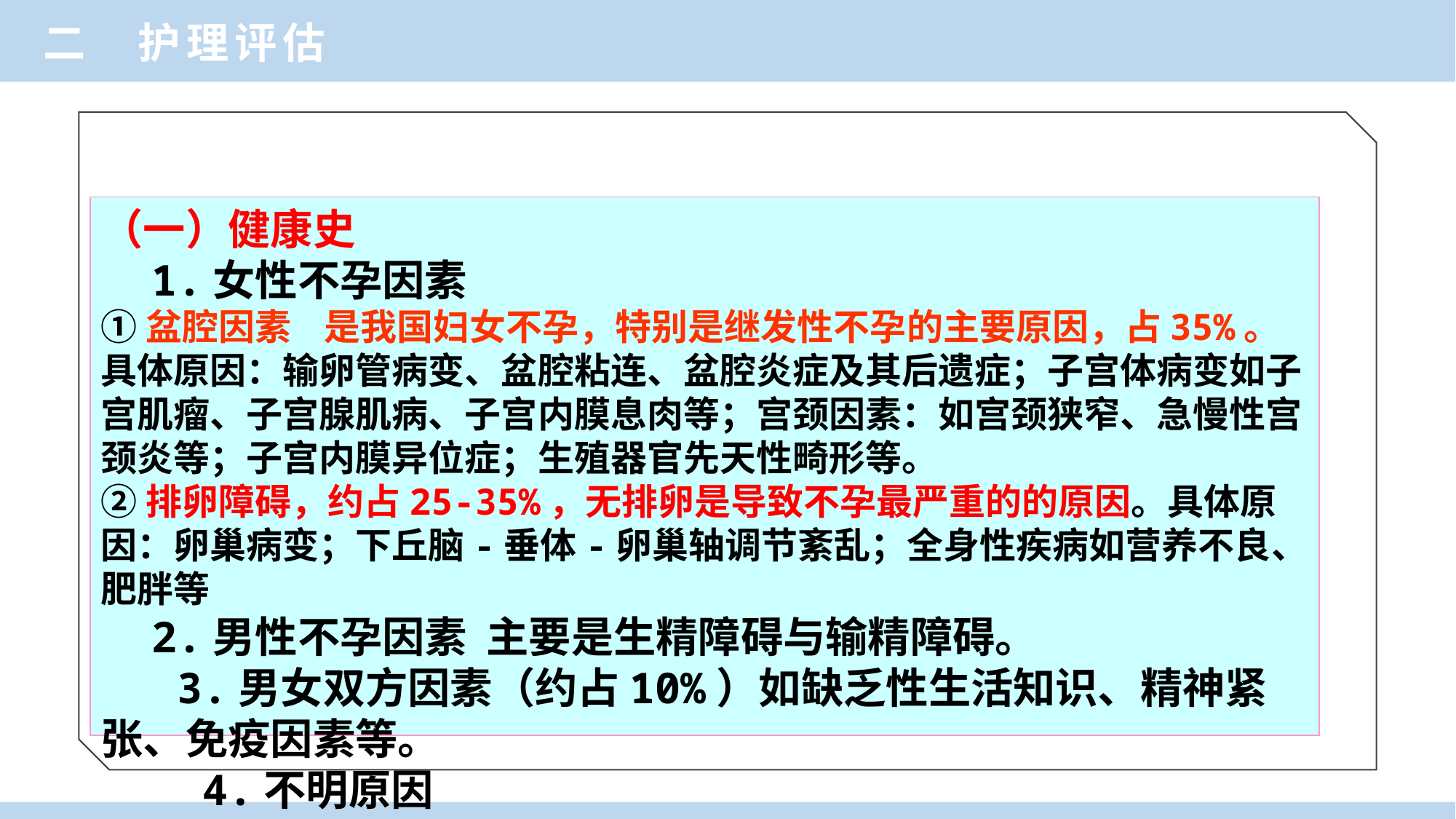

二   护理评估

（一）健康史
  1.女性不孕因素
①盆腔因素    是我国妇女不孕，特别是继发性不孕的主要原因，占35%。具体原因：输卵管病变、盆腔粘连、盆腔炎症及其后遗症；子宫体病变如子宫肌瘤、子宫腺肌病、子宫内膜息肉等；宫颈因素：如宫颈狭窄、急慢性宫颈炎等；子宫内膜异位症；生殖器官先天性畸形等。
②排卵障碍，约占25-35%，无排卵是导致不孕最严重的的原因。具体原因：卵巢病变；下丘脑-垂体-卵巢轴调节紊乱；全身性疾病如营养不良、肥胖等
  2.男性不孕因素  主要是生精障碍与输精障碍。
   3.男女双方因素（约占10%）如缺乏性生活知识、精神紧张、免疫因素等。
    4.不明原因